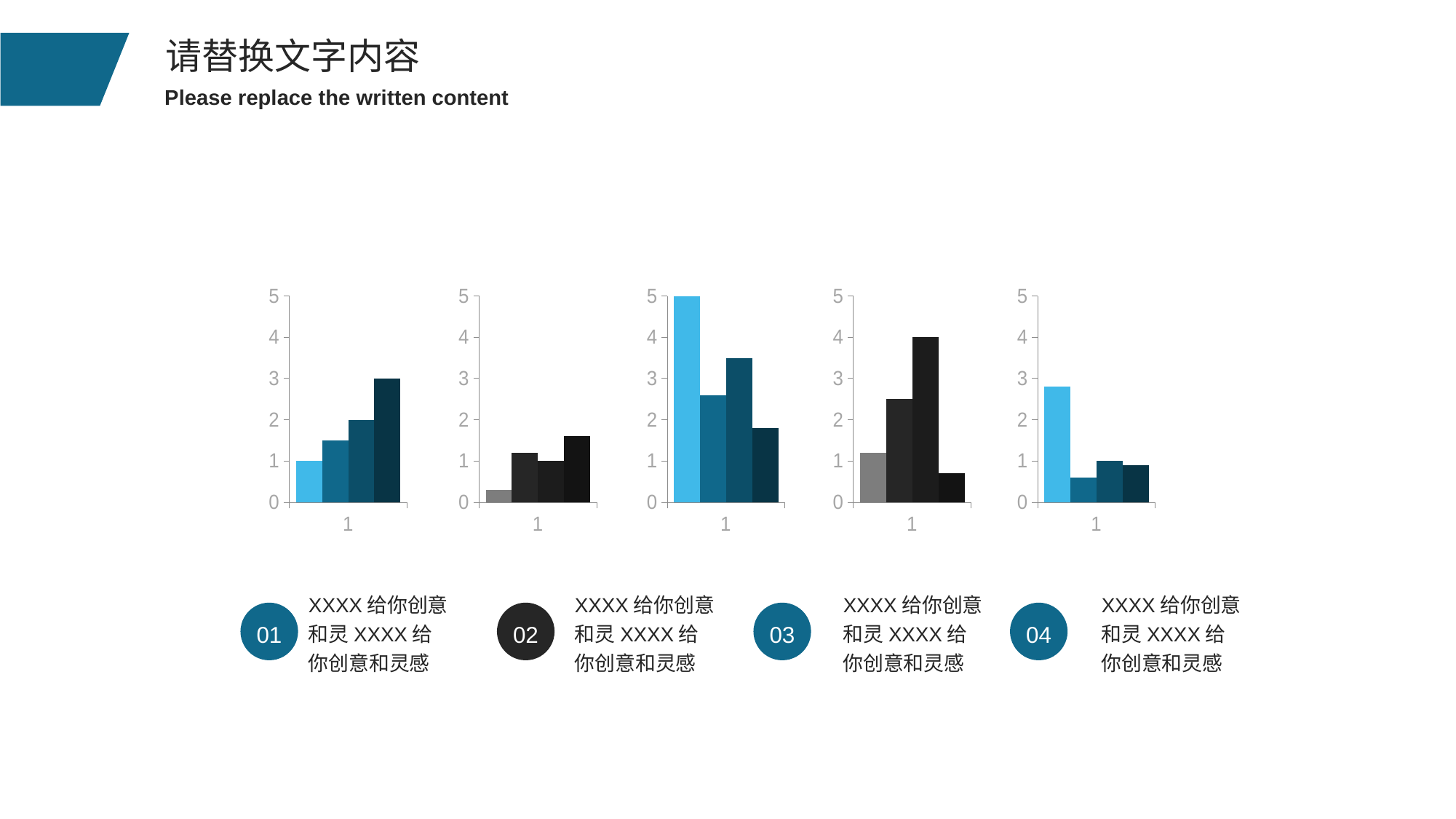

### Chart

| Category |  |  |  |  |
|---|---|---|---|---|

### Chart

| Category |  |  |  |  |
|---|---|---|---|---|

### Chart

| Category |  |  |  |  |
|---|---|---|---|---|

### Chart

| Category |  |  |  |  |
|---|---|---|---|---|

### Chart

| Category |  |  |  |  |
|---|---|---|---|---|
XXXX给你创意和灵XXXX给你创意和灵感
XXXX给你创意和灵XXXX给你创意和灵感
XXXX给你创意和灵XXXX给你创意和灵感
XXXX给你创意和灵XXXX给你创意和灵感
01
02
03
04